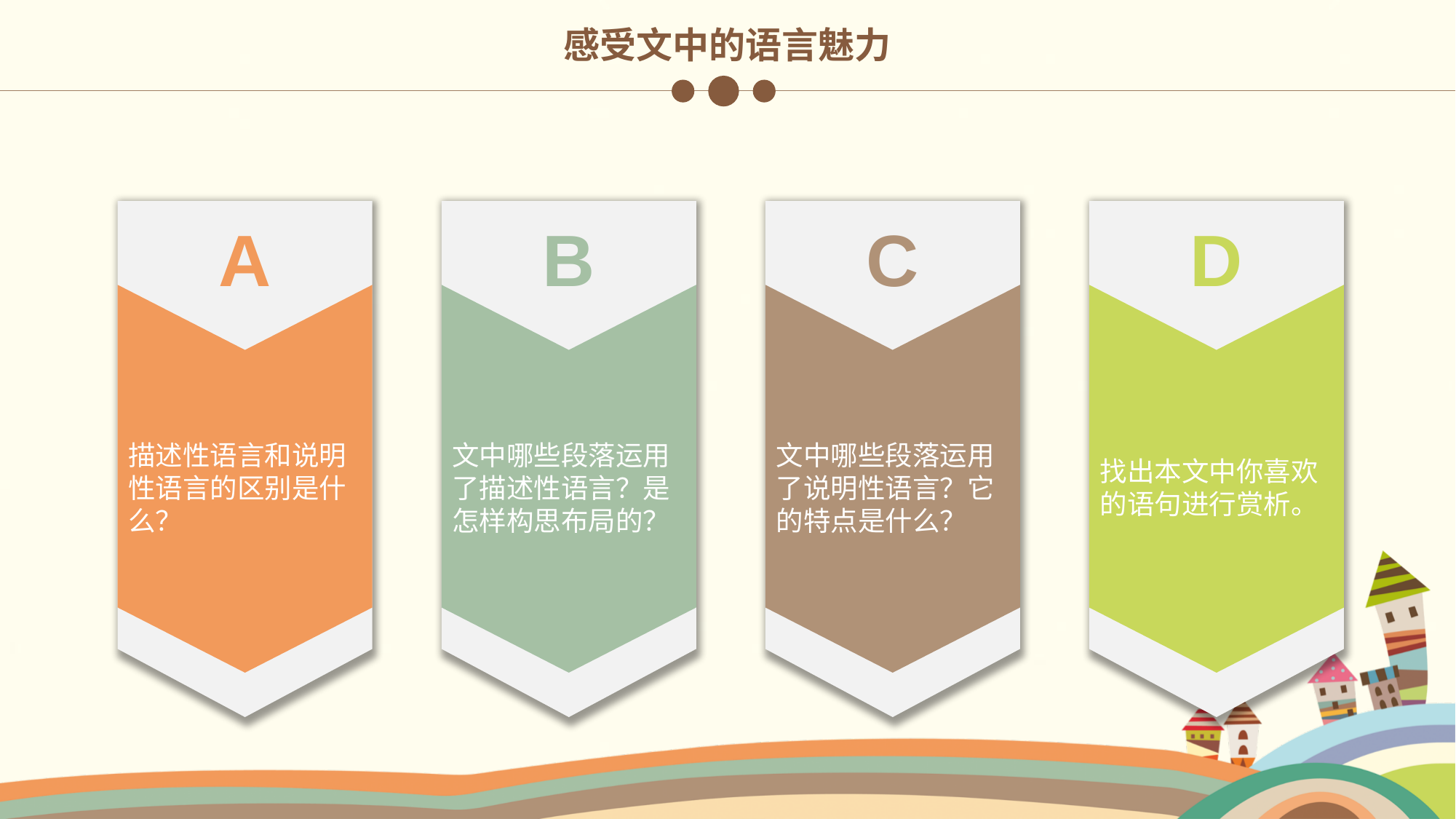

感受文中的语言魅力
A
描述性语言和说明性语言的区别是什么？
B
文中哪些段落运用了描述性语言？是怎样构思布局的？
C
文中哪些段落运用了说明性语言？它的特点是什么？
D
找出本文中你喜欢的语句进行赏析。